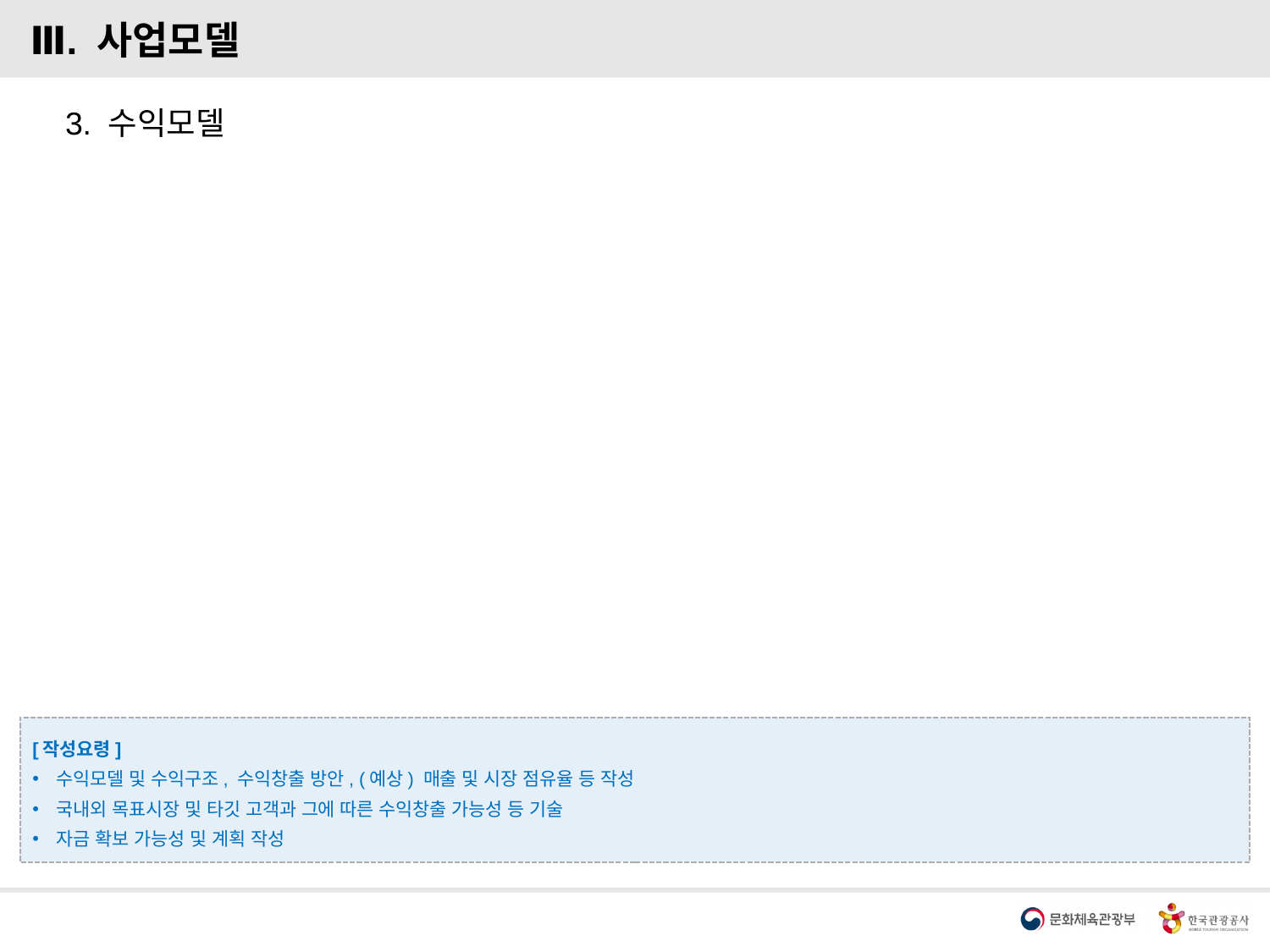

Ⅲ. 사업모델
3. 수익모델
[작성요령]
수익모델 및 수익구조, 수익창출 방안, (예상) 매출 및 시장 점유율 등 작성
국내외 목표시장 및 타깃 고객과 그에 따른 수익창출 가능성 등 기술
자금 확보 가능성 및 계획 작성